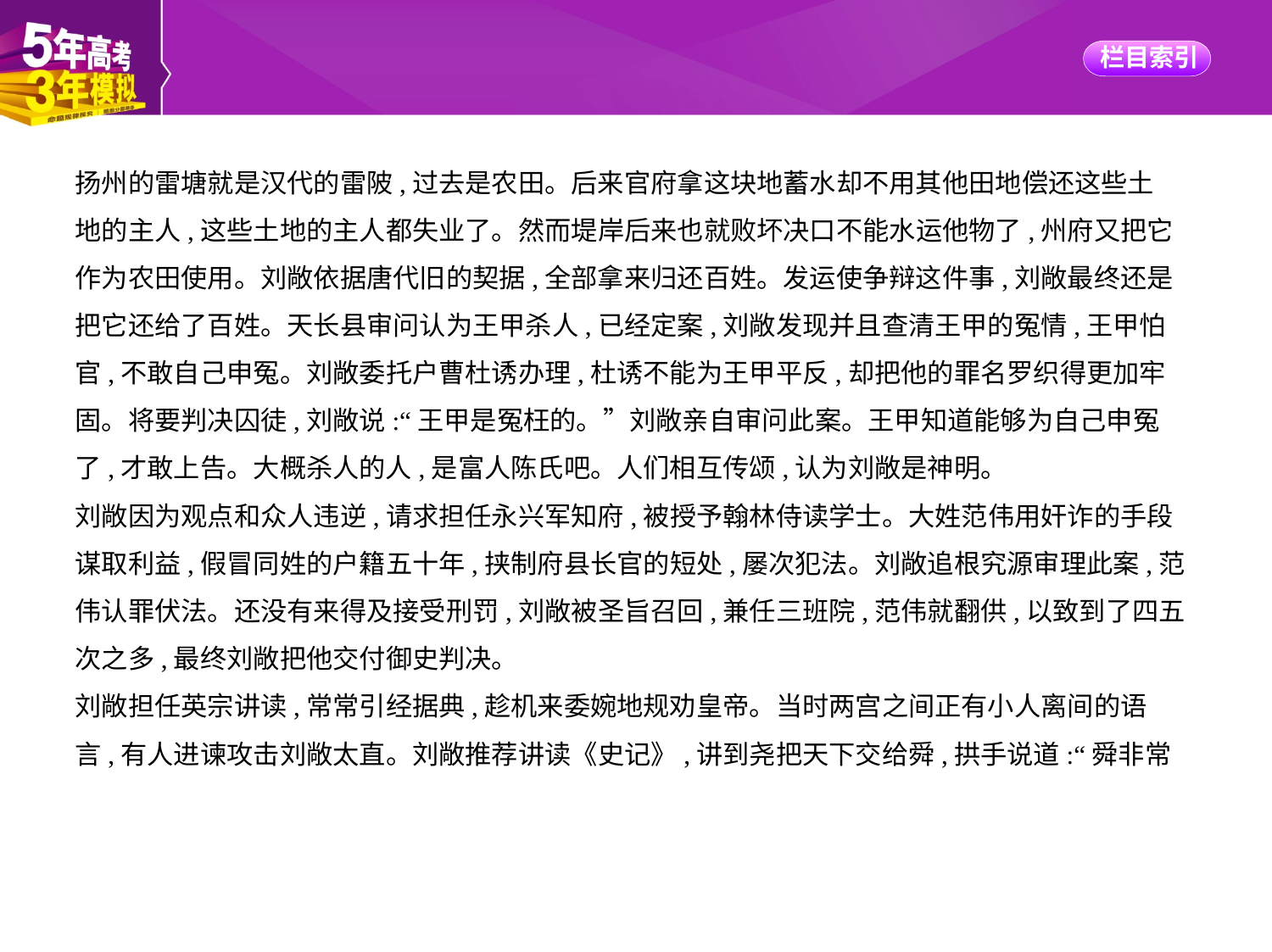

扬州的雷塘就是汉代的雷陂,过去是农田。后来官府拿这块地蓄水却不用其他田地偿还这些土
地的主人,这些土地的主人都失业了。然而堤岸后来也就败坏决口不能水运他物了,州府又把它
作为农田使用。刘敞依据唐代旧的契据,全部拿来归还百姓。发运使争辩这件事,刘敞最终还是
把它还给了百姓。天长县审问认为王甲杀人,已经定案,刘敞发现并且查清王甲的冤情,王甲怕
官,不敢自己申冤。刘敞委托户曹杜诱办理,杜诱不能为王甲平反,却把他的罪名罗织得更加牢
固。将要判决囚徒,刘敞说:“王甲是冤枉的。”刘敞亲自审问此案。王甲知道能够为自己申冤
了,才敢上告。大概杀人的人,是富人陈氏吧。人们相互传颂,认为刘敞是神明。
刘敞因为观点和众人违逆,请求担任永兴军知府,被授予翰林侍读学士。大姓范伟用奸诈的手段
谋取利益,假冒同姓的户籍五十年,挟制府县长官的短处,屡次犯法。刘敞追根究源审理此案,范
伟认罪伏法。还没有来得及接受刑罚,刘敞被圣旨召回,兼任三班院,范伟就翻供,以致到了四五
次之多,最终刘敞把他交付御史判决。
刘敞担任英宗讲读,常常引经据典,趁机来委婉地规劝皇帝。当时两宫之间正有小人离间的语
言,有人进谏攻击刘敞太直。刘敞推荐讲读《史记》,讲到尧把天下交给舜,拱手说道:“舜非常